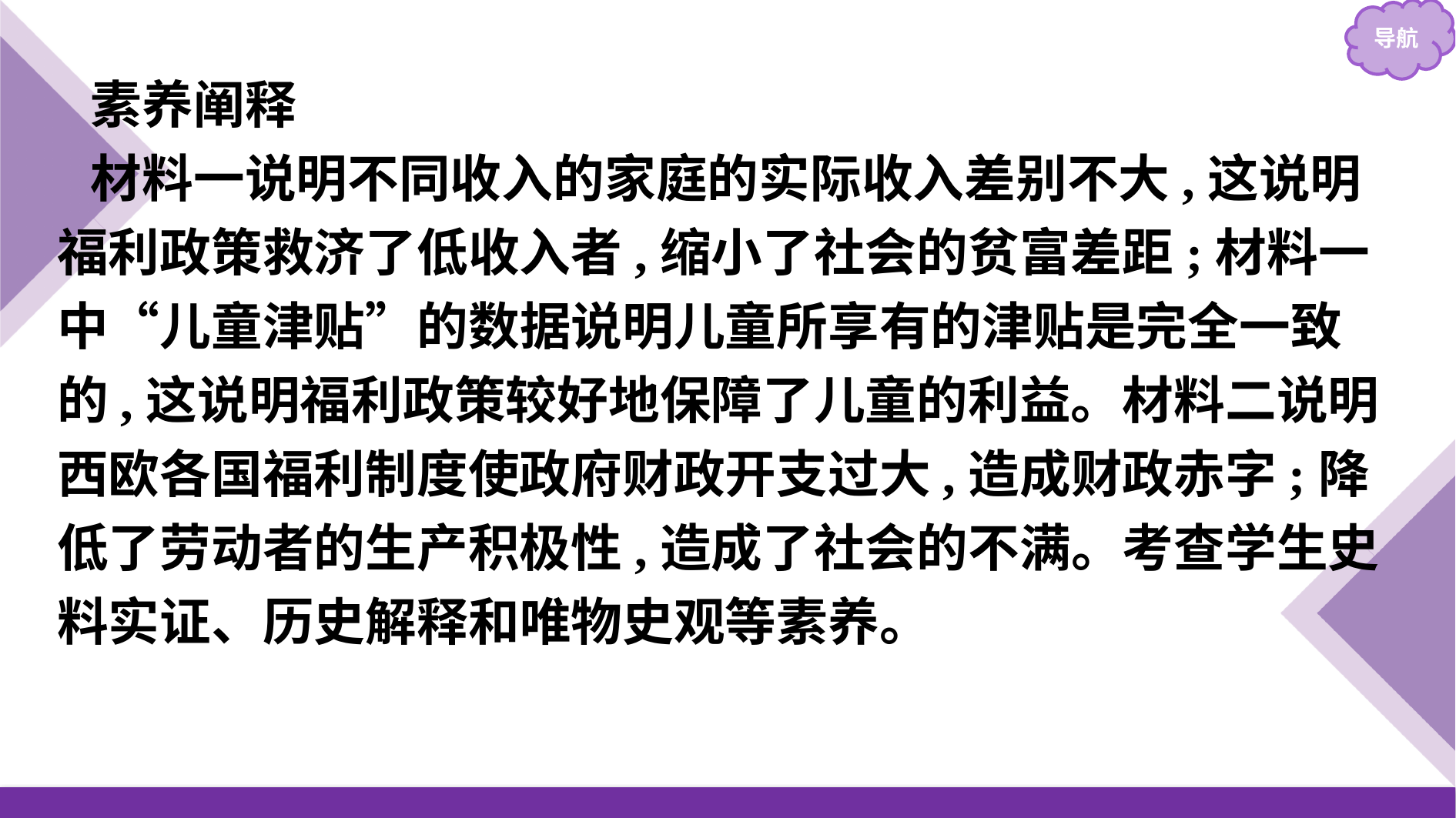

素养阐释
材料一说明不同收入的家庭的实际收入差别不大,这说明福利政策救济了低收入者,缩小了社会的贫富差距;材料一中“儿童津贴”的数据说明儿童所享有的津贴是完全一致的,这说明福利政策较好地保障了儿童的利益。材料二说明西欧各国福利制度使政府财政开支过大,造成财政赤字;降低了劳动者的生产积极性,造成了社会的不满。考查学生史料实证、历史解释和唯物史观等素养。